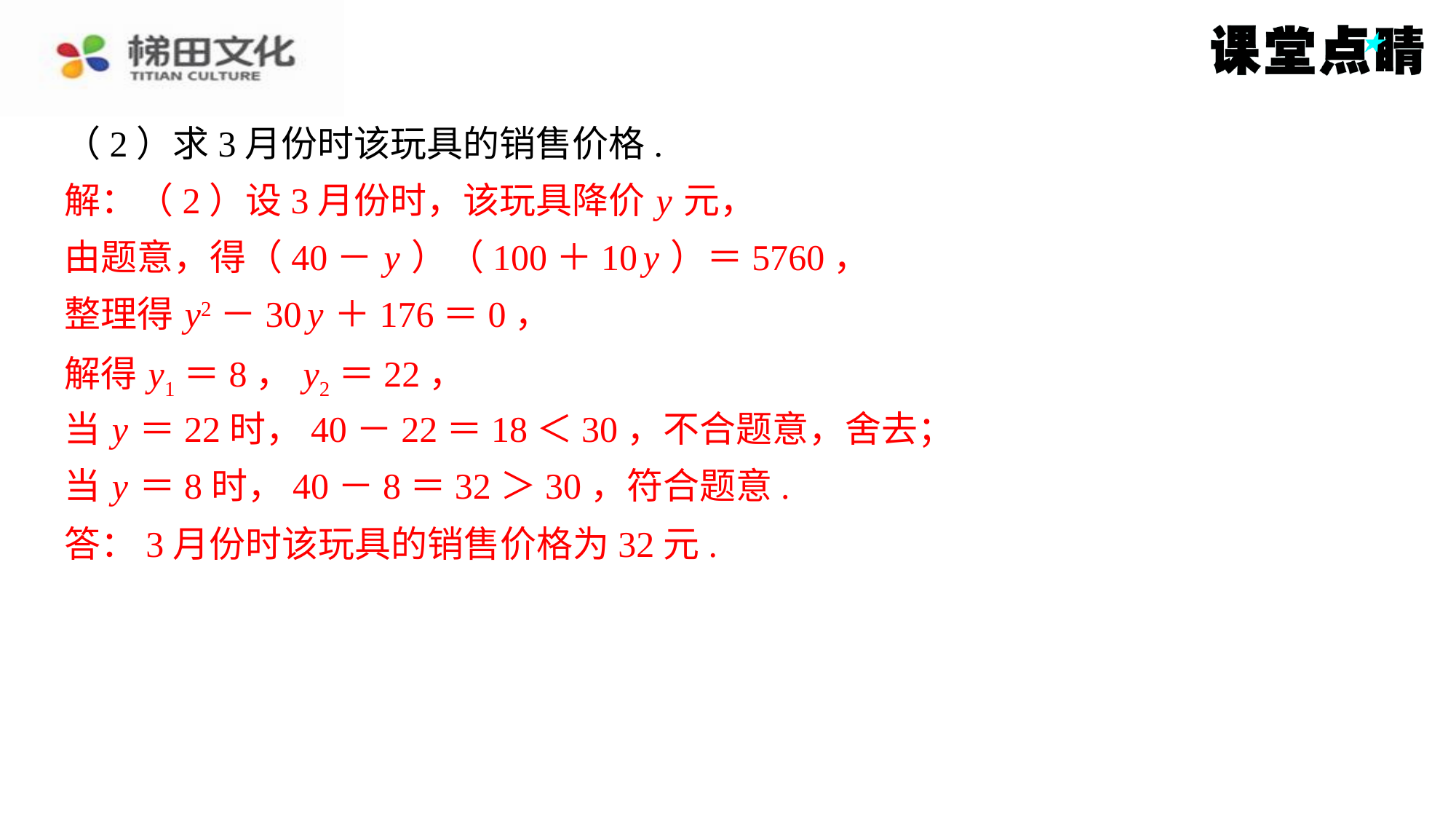

（2）求3月份时该玩具的销售价格.
解：（2）设3月份时，该玩具降价 y 元，
解：（2）设3月份时，该玩具降价 y 元，
由题意，得（40－ y ）（100＋10 y ）＝5760，
整理得 y2－30 y ＋176＝0，
由题意，得（40－ y ）（100＋10 y ）＝5760，
整理得 y2－30 y ＋176＝0，
解得 y1＝8， y2＝22，
解得 y1＝8， y2＝22，
当 y ＝22时，40－22＝18＜30，不合题意，舍去；
当 y ＝8时，40－8＝32＞30，符合题意.
当 y ＝22时，40－22＝18＜30，不合题意，舍去；
当 y ＝8时，40－8＝32＞30，符合题意.
答：3月份时该玩具的销售价格为32元.
答：3月份时该玩具的销售价格为32元.